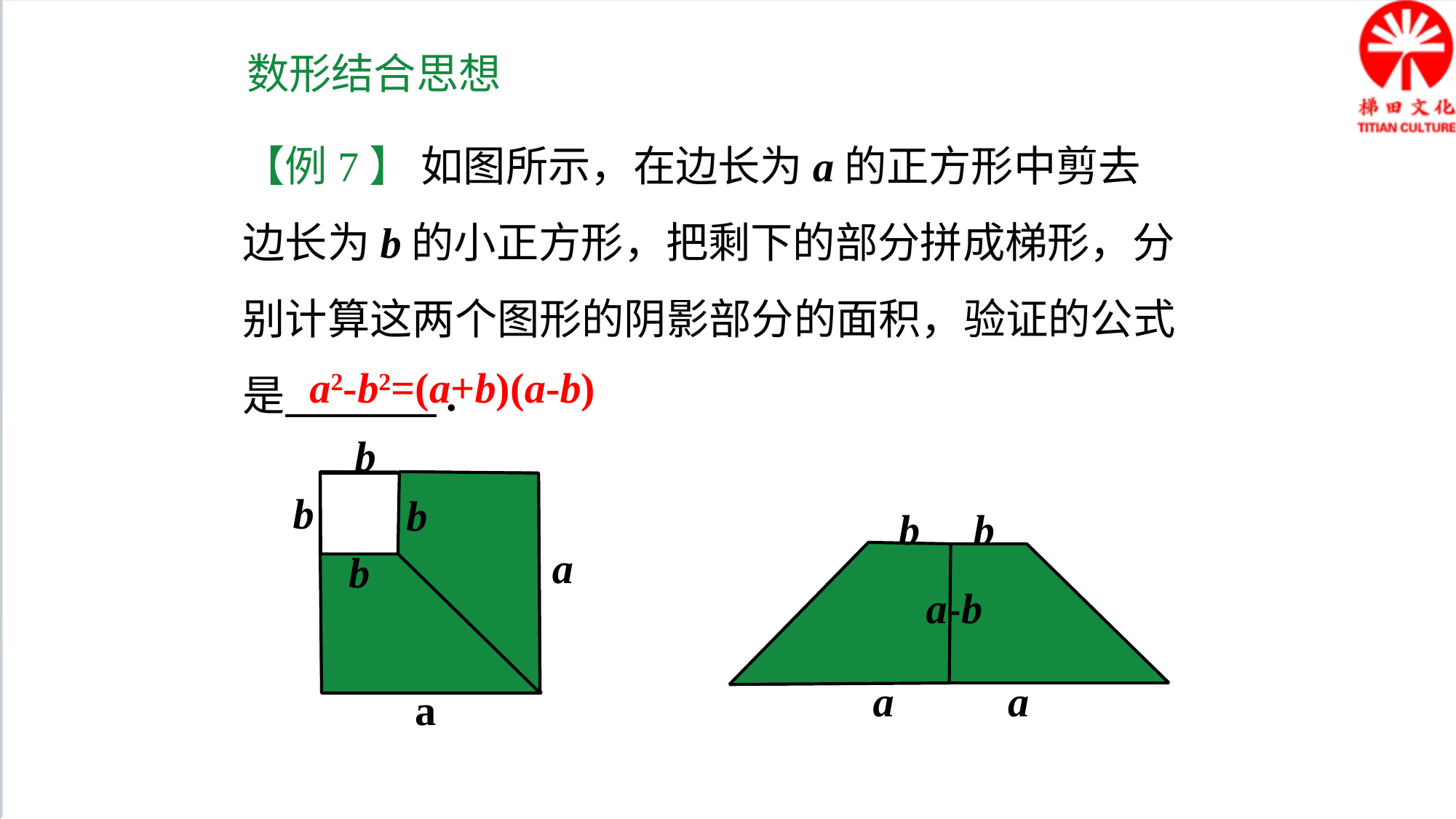

数形结合思想
【例7】 如图所示，在边长为a的正方形中剪去边长为b的小正方形，把剩下的部分拼成梯形，分别计算这两个图形的阴影部分的面积，验证的公式是                .
a2-b2=(a+b)(a-b)
b

b
b
b
b
a
b

a-b
a
a
a